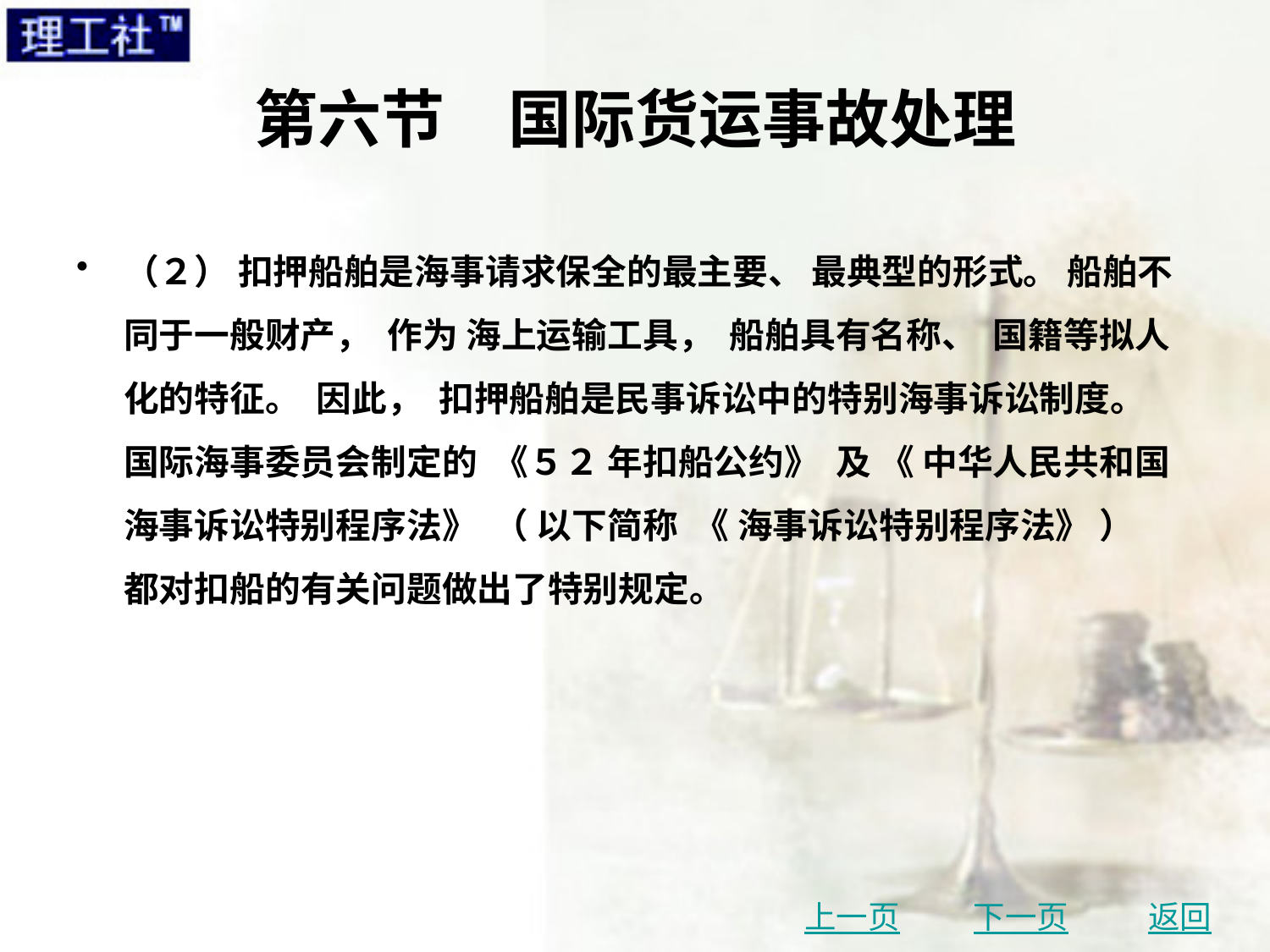

# 第六节　国际货运事故处理
（２） 扣押船舶是海事请求保全的最主要、 最典型的形式。 船舶不同于一般财产，  作为 海上运输工具，  船舶具有名称、  国籍等拟人化的特征。  因此，  扣押船舶是民事诉讼中的特别海事诉讼制度。  国际海事委员会制定的  《５２ 年扣船公约》  及 《 中华人民共和国海事诉讼特别程序法》  （ 以下简称  《 海事诉讼特别程序法》 ）   都对扣船的有关问题做出了特别规定。

上一页
下一页
返回